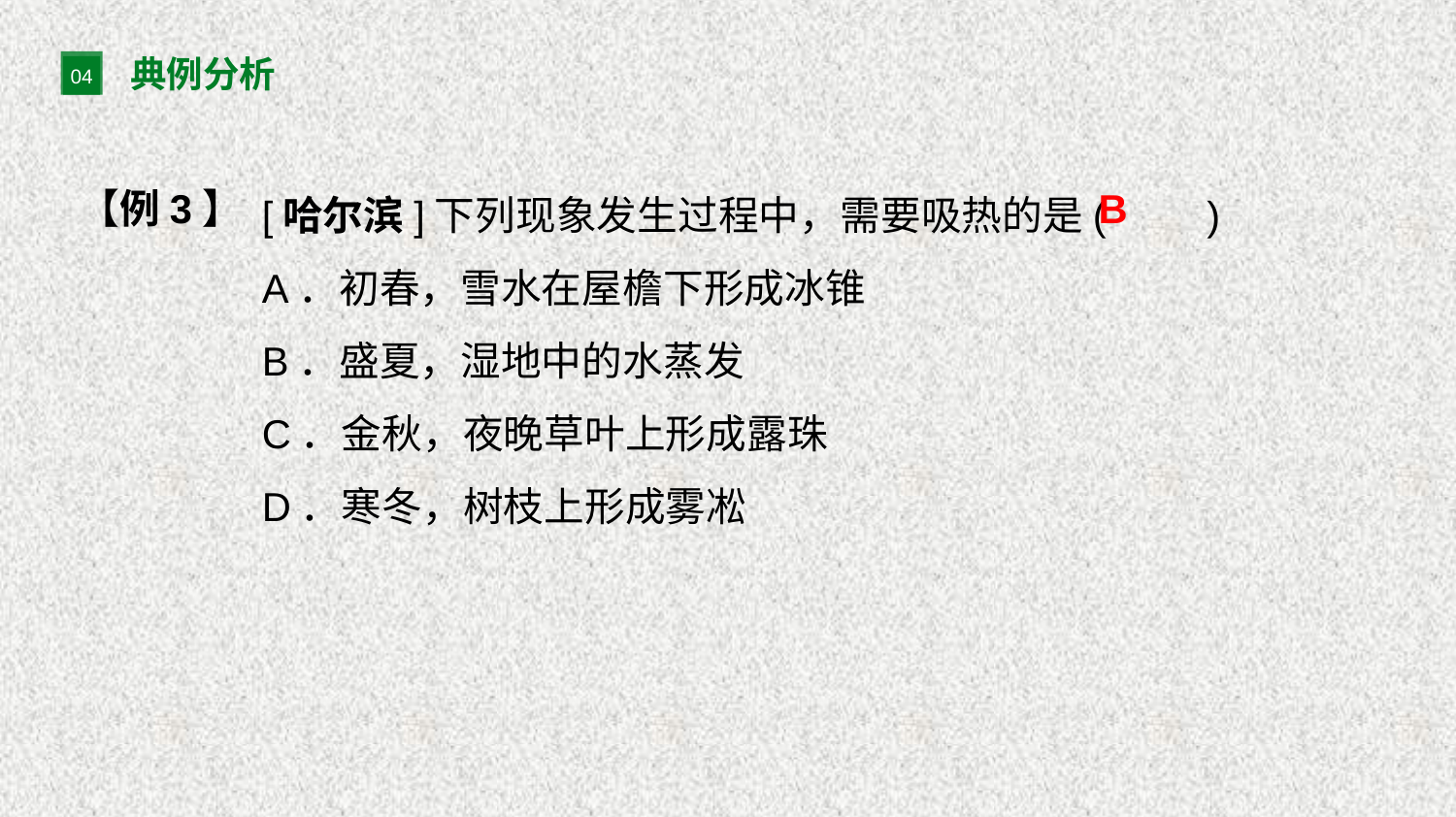

典例分析

04
[哈尔滨]下列现象发生过程中，需要吸热的是(　　)
A．初春，雪水在屋檐下形成冰锥
B．盛夏，湿地中的水蒸发
C．金秋，夜晚草叶上形成露珠
D．寒冬，树枝上形成雾凇
【例3】
B